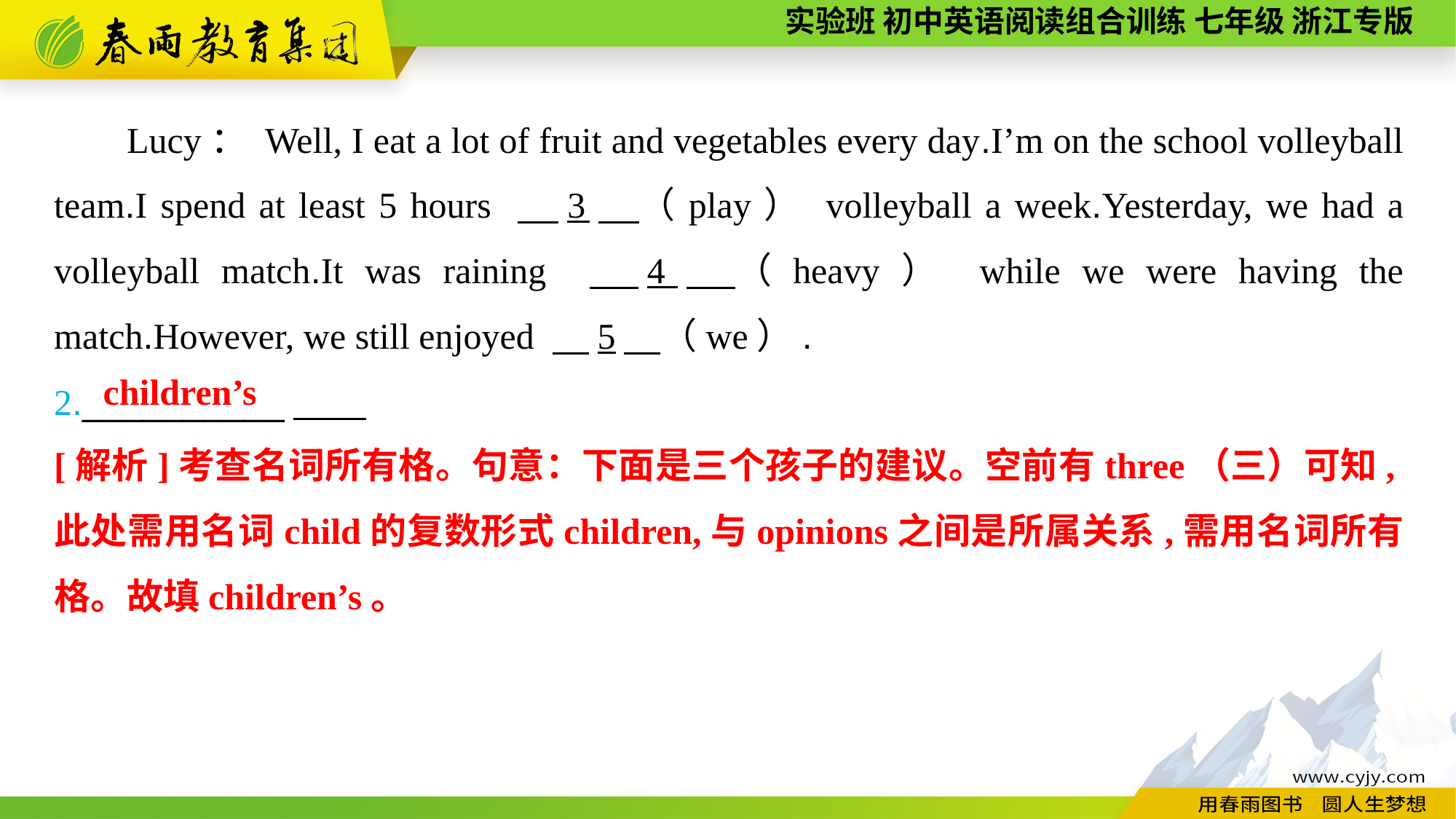

Lucy： Well, I eat a lot of fruit and vegetables every day.I’m on the school volleyball team.I spend at least 5 hours 　3　（play） volleyball a week.Yesterday, we had a volleyball match.It was raining 　4　（heavy） while we were having the match.However, we still enjoyed 　5　（we）.
2.__________
children’s
[解析]考查名词所有格。句意：下面是三个孩子的建议。空前有three（三）可知,此处需用名词child的复数形式children,与opinions之间是所属关系,需用名词所有格。故填children’s。